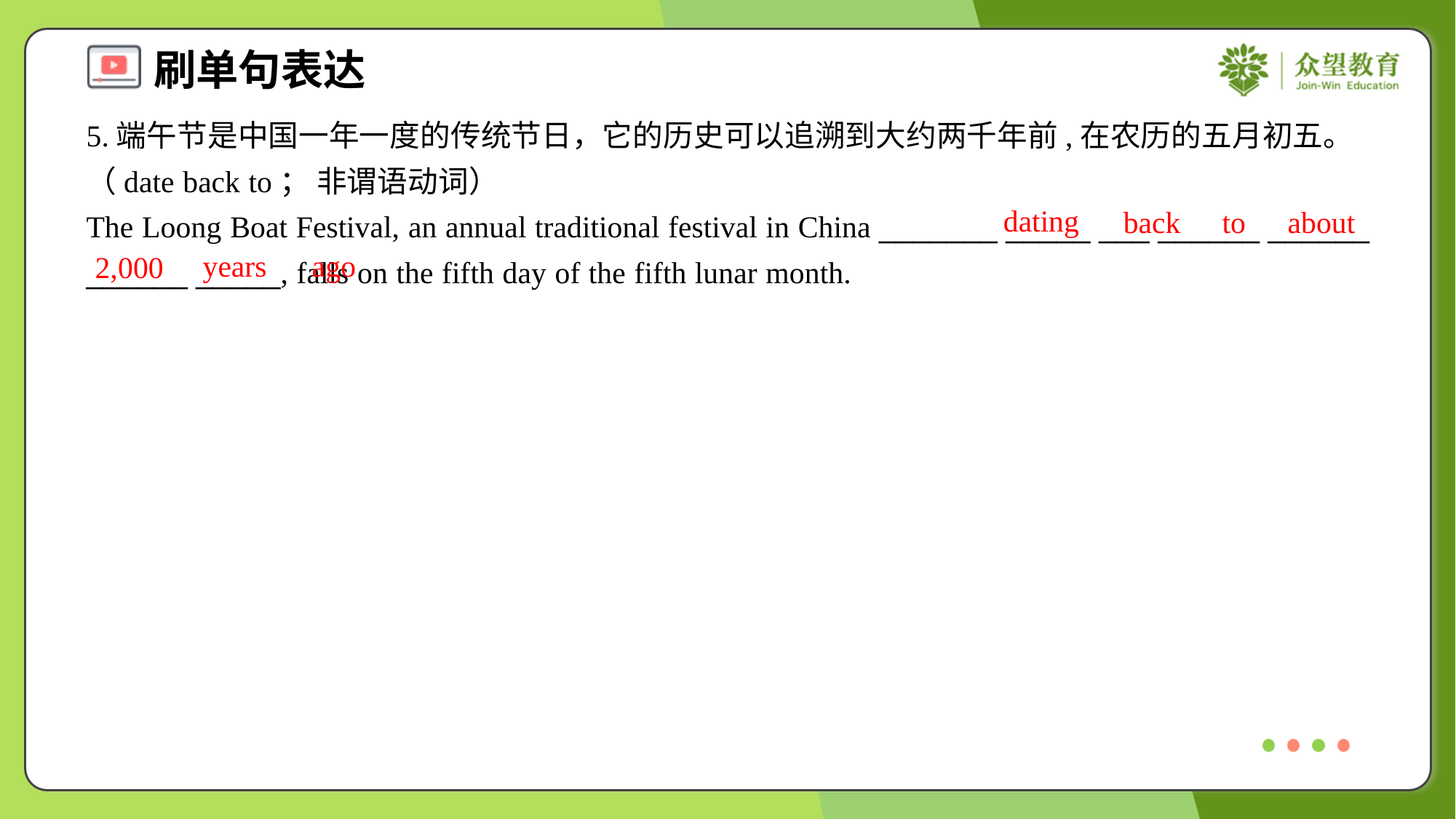

5.端午节是中国一年一度的传统节日，它的历史可以追溯到大约两千年前,在农历的五月初五。（date back to； 非谓语动词）
The Loong Boat Festival, an annual traditional festival in China _______ _____ ___ ______ ______ ______ _____, falls on the fifth day of the fifth lunar month.
dating
back
to
about
years
ago
2,000